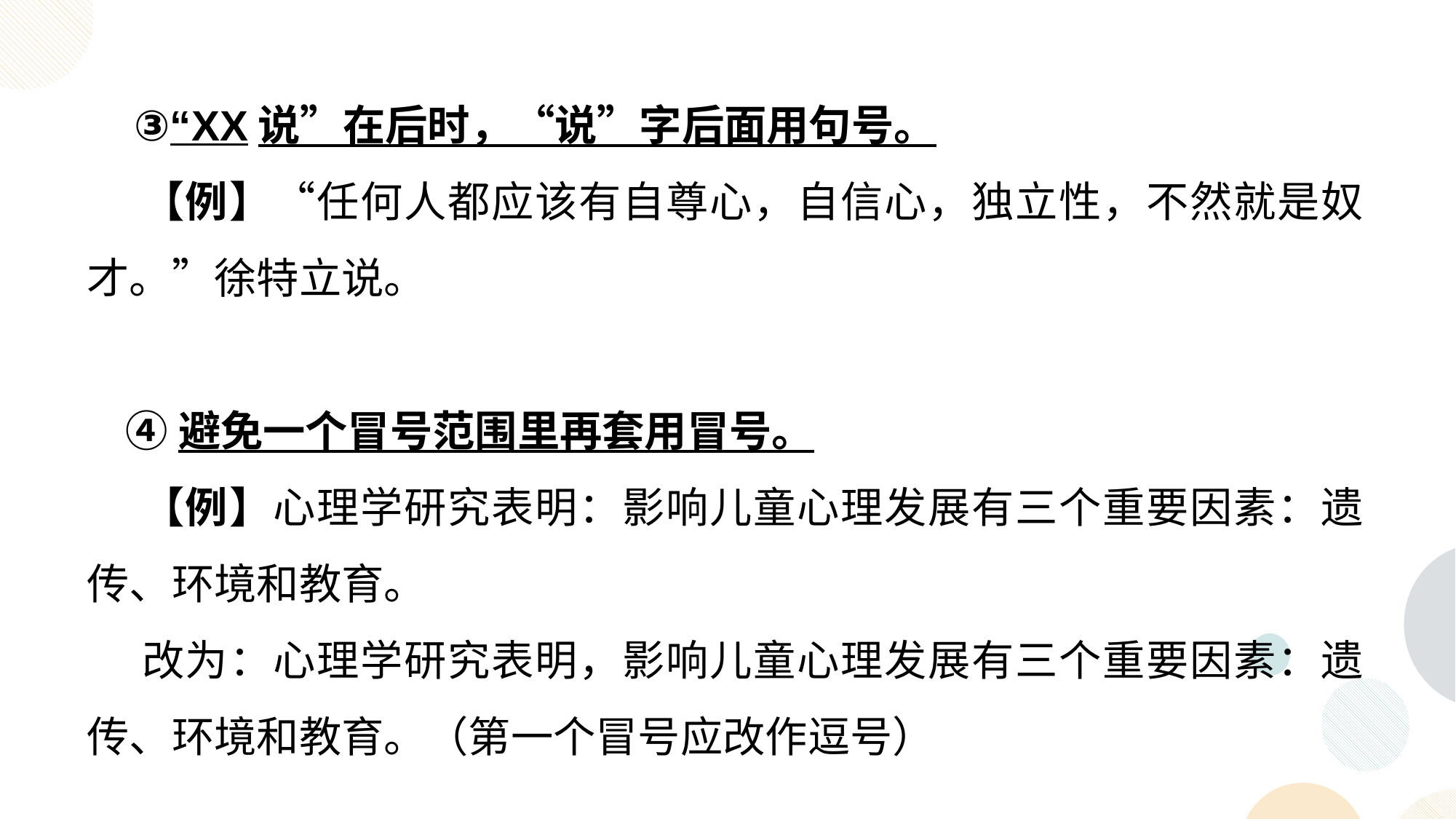

③“XX说”在后时，“说”字后面用句号。
    【例】“任何人都应该有自尊心，自信心，独立性，不然就是奴才。”徐特立说。

    ④避免一个冒号范围里再套用冒号。
    【例】心理学研究表明：影响儿童心理发展有三个重要因素：遗传、环境和教育。
    改为：心理学研究表明，影响儿童心理发展有三个重要因素：遗传、环境和教育。（第一个冒号应改作逗号）